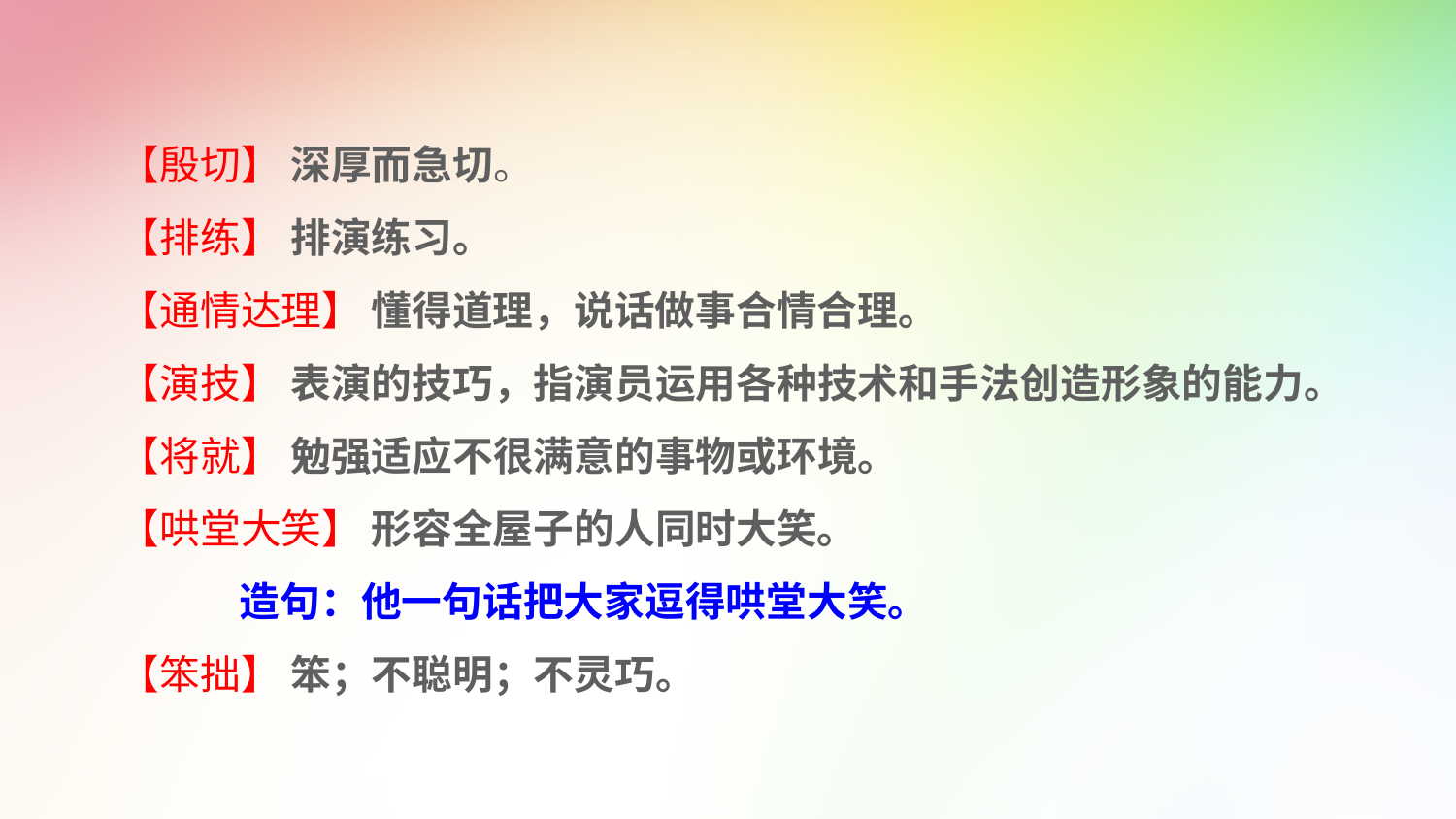

#
【殷切】 深厚而急切。
【排练】 排演练习。
【通情达理】 懂得道理，说话做事合情合理。
【演技】 表演的技巧，指演员运用各种技术和手法创造形象的能力。
【将就】 勉强适应不很满意的事物或环境。
【哄堂大笑】 形容全屋子的人同时大笑。
            造句：他一句话把大家逗得哄堂大笑。
【笨拙】 笨；不聪明；不灵巧。